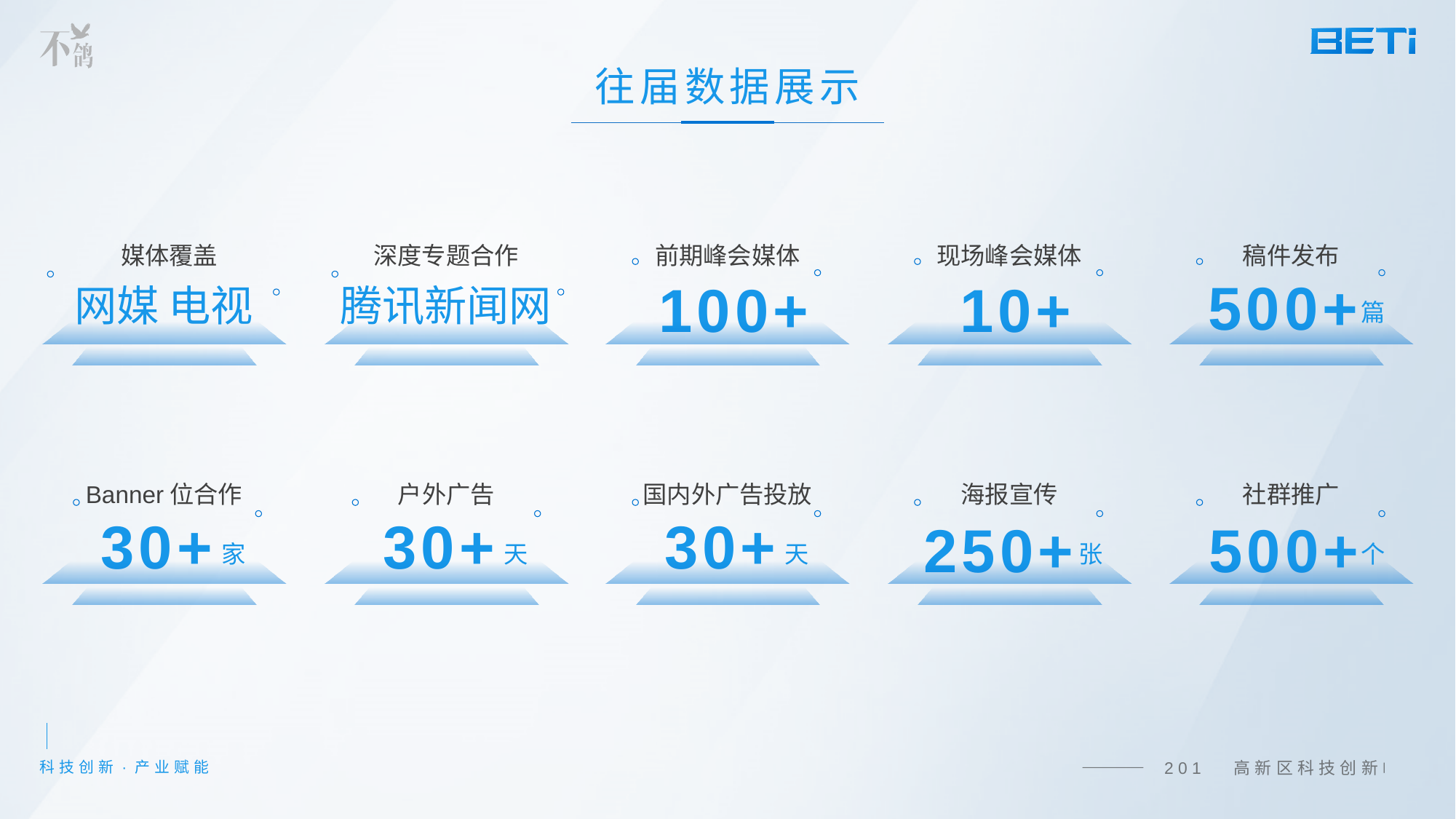

往届数据展示

媒体覆盖
深度专题合作
前期峰会媒体
现场峰会媒体
稿件发布
500+
100+
10+

网媒 电视
腾讯新闻网

篇

Banner位合作
户外广告
国内外广告投放
海报宣传
社群推广
30+
家

30+
30+
250+
500+
天
天
张
个